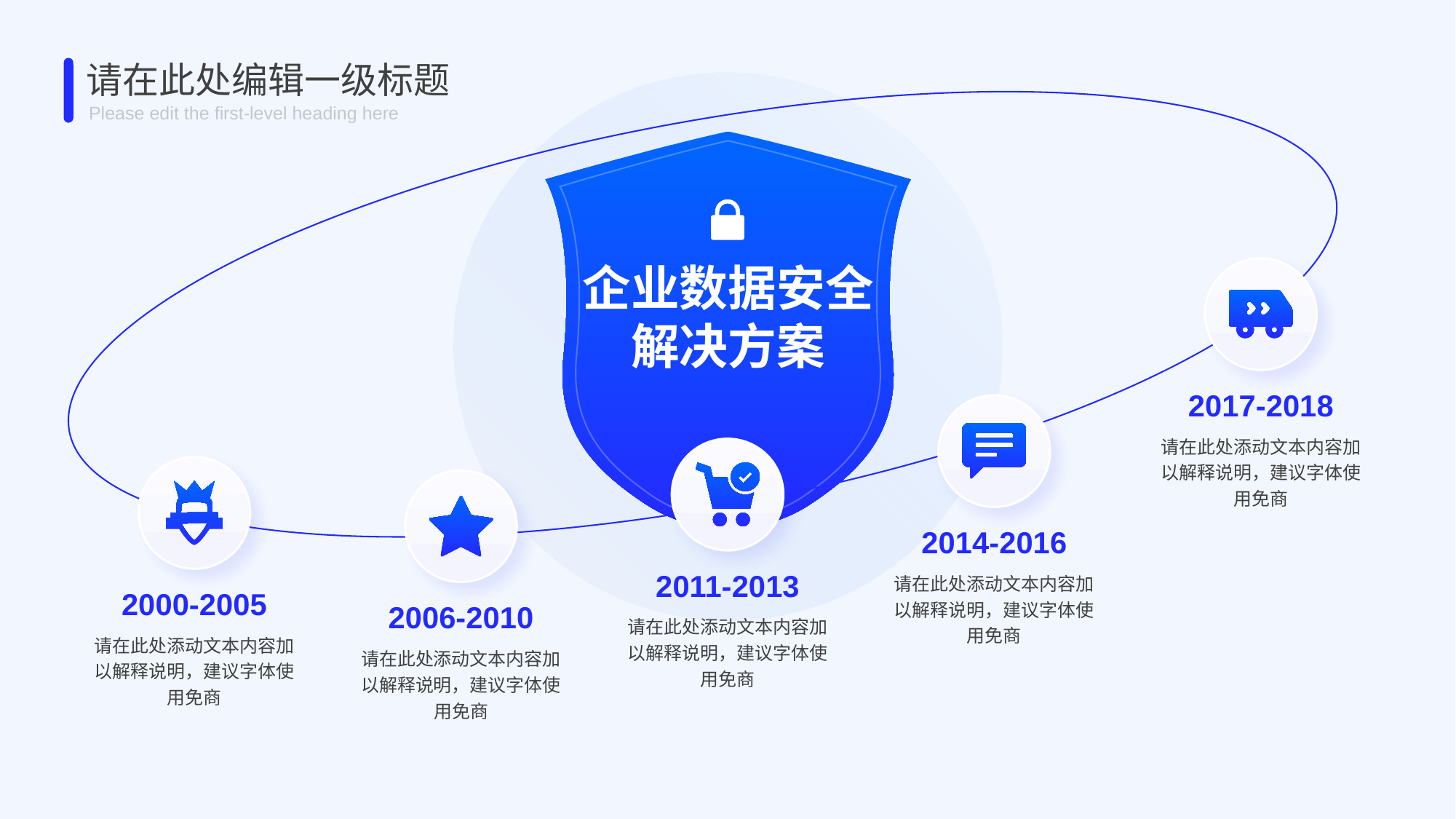

请在此处编辑一级标题
Please edit the first-level heading here

企业数据安全
解决方案

2017-2018

请在此处添动文本内容加以解释说明，建议字体使用免商

2014-2016
2011-2013
请在此处添动文本内容加以解释说明，建议字体使用免商
2000-2005
2006-2010
请在此处添动文本内容加以解释说明，建议字体使用免商
请在此处添动文本内容加以解释说明，建议字体使用免商
请在此处添动文本内容加以解释说明，建议字体使用免商